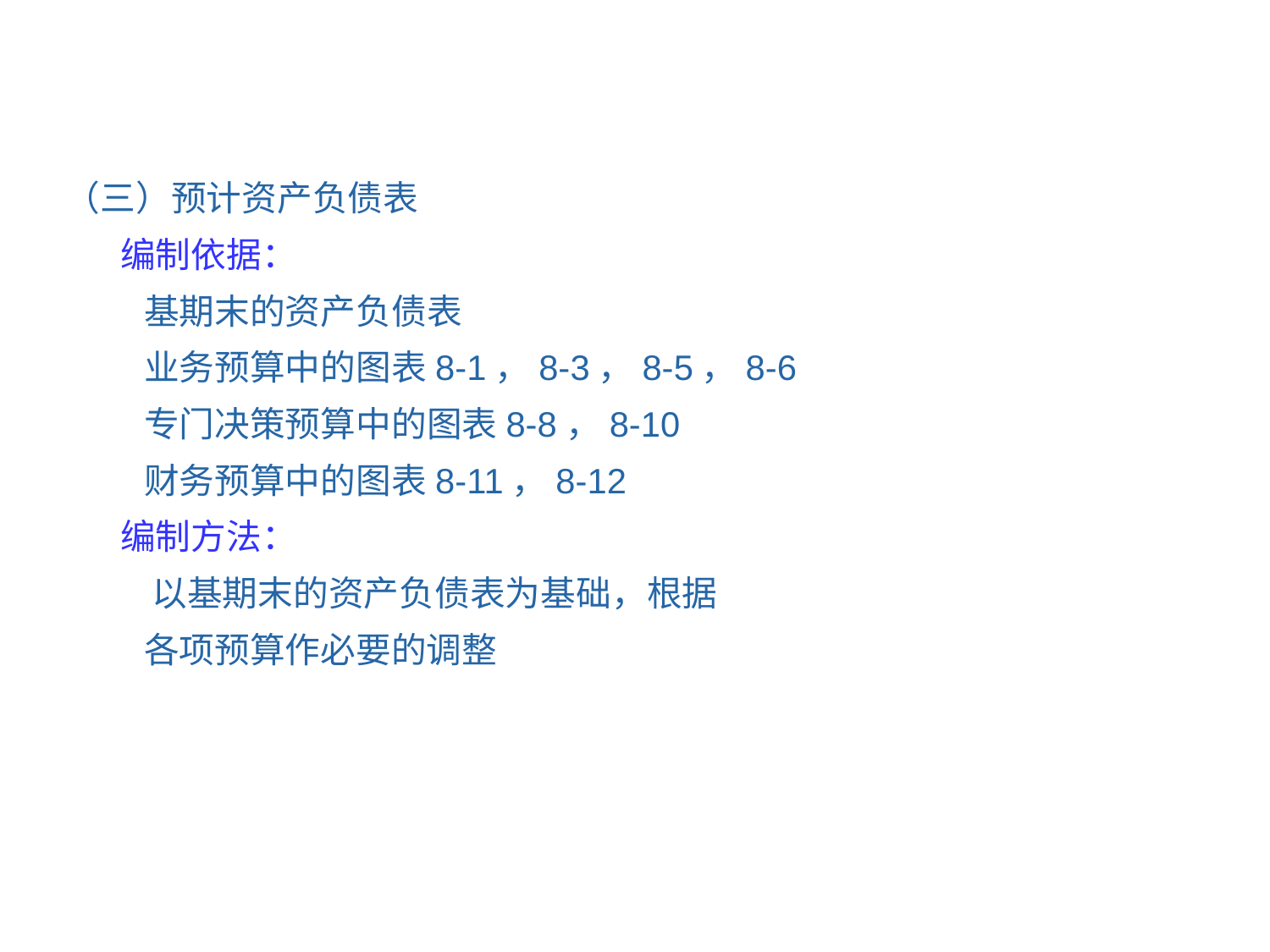

（三）预计资产负债表
      编制依据：
         基期末的资产负债表
         业务预算中的图表8-1，8-3，8-5，8-6
         专门决策预算中的图表8-8，8-10
         财务预算中的图表8-11，8-12
      编制方法：
          以基期末的资产负债表为基础，根据
         各项预算作必要的调整